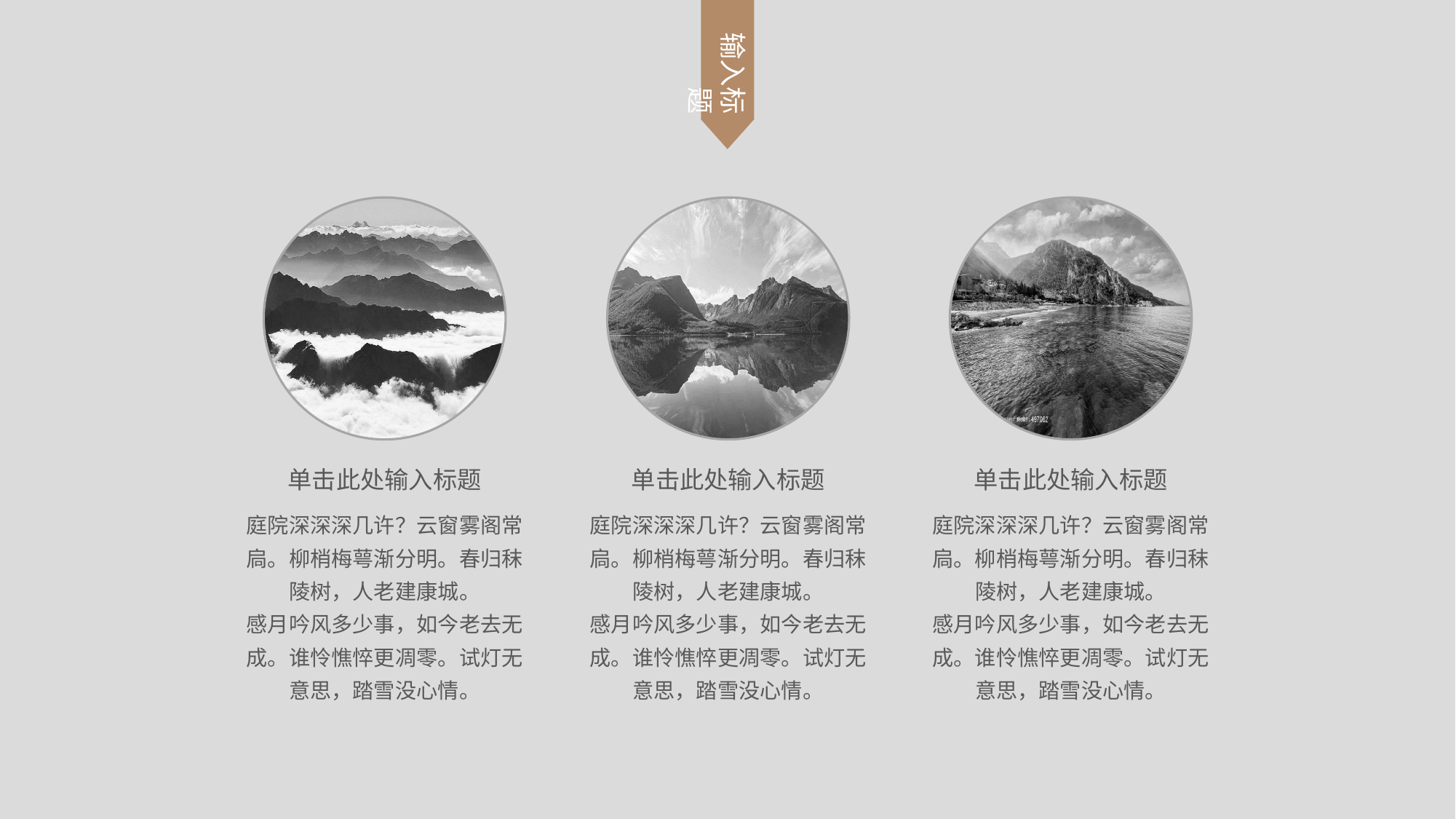

输入标题

单击此处输入标题
单击此处输入标题
单击此处输入标题
庭院深深深几许？云窗雾阁常扃。柳梢梅萼渐分明。春归秣陵树，人老建康城。
感月吟风多少事，如今老去无成。谁怜憔悴更凋零。试灯无意思，踏雪没心情。
庭院深深深几许？云窗雾阁常扃。柳梢梅萼渐分明。春归秣陵树，人老建康城。
感月吟风多少事，如今老去无成。谁怜憔悴更凋零。试灯无意思，踏雪没心情。
庭院深深深几许？云窗雾阁常扃。柳梢梅萼渐分明。春归秣陵树，人老建康城。
感月吟风多少事，如今老去无成。谁怜憔悴更凋零。试灯无意思，踏雪没心情。